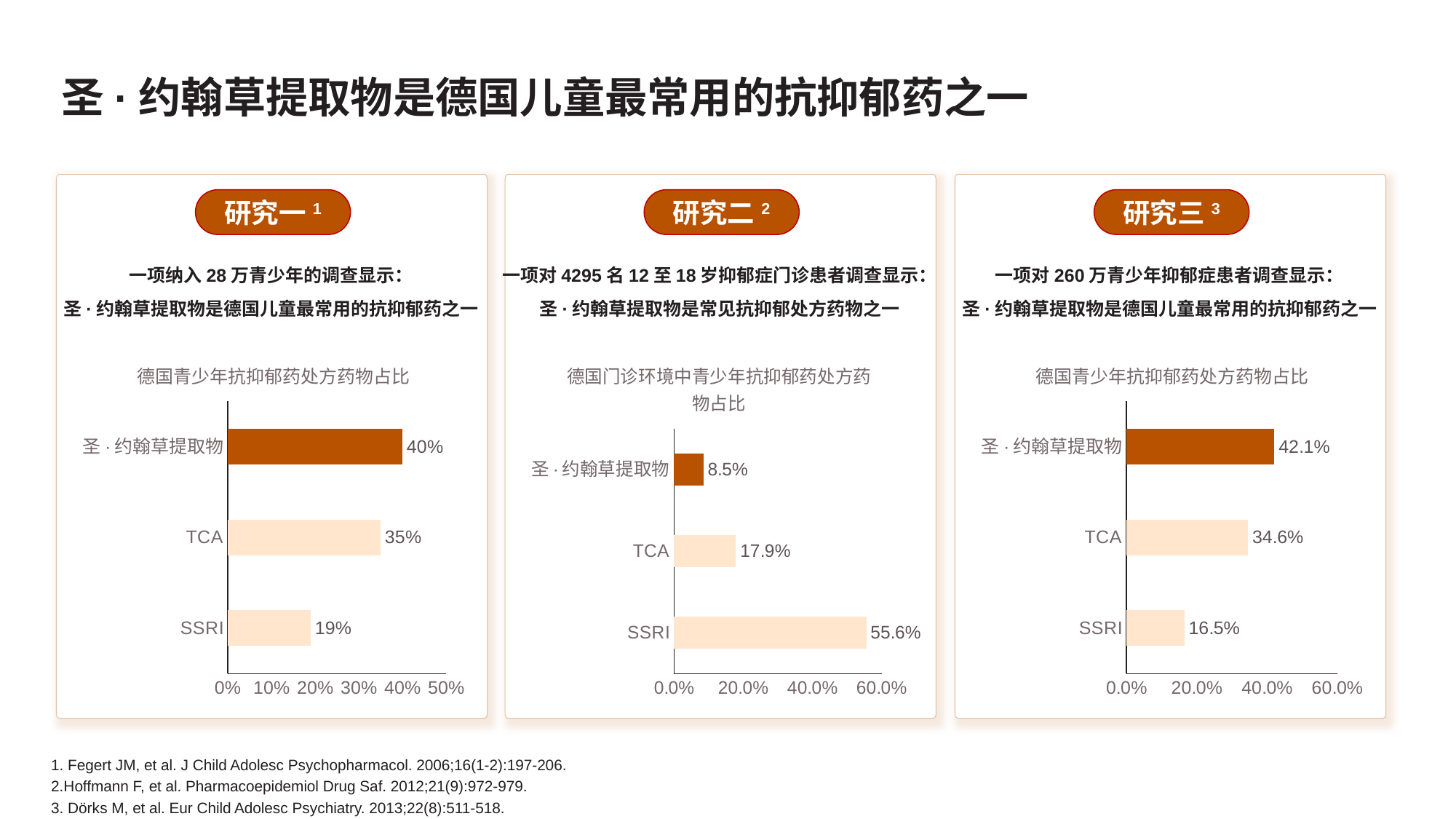

# 圣·约翰草提取物是德国儿童最常用的抗抑郁药之一

研究一1
研究二2
研究三3
一项纳入28万青少年的调查显示：
圣·约翰草提取物是德国儿童最常用的抗抑郁药之一
一项对4295名12至18岁抑郁症门诊患者调查显示：
圣·约翰草提取物是常见抗抑郁处方药物之一
一项对260万青少年抑郁症患者调查显示：
圣·约翰草提取物是德国儿童最常用的抗抑郁药之一

### Chart: 德国青少年抗抑郁药处方药物占比

| Category | 医生评估 |
|---|---|
| SSRI | 0.19 |
| TCA | 0.35 |
| 圣·约翰草提取物 | 0.4 |

### Chart: 德国门诊环境中青少年抗抑郁药处方药物占比

| Category | 医生评估 |
|---|---|
| SSRI | 0.556 |
| TCA | 0.179 |
| 圣·约翰草提取物 | 0.085 |

### Chart: 德国青少年抗抑郁药处方药物占比

| Category | 医生评估 |
|---|---|
| SSRI | 0.165 |
| TCA | 0.346 |
| 圣·约翰草提取物 | 0.421 |
1. Fegert JM, et al. J Child Adolesc Psychopharmacol. 2006;16(1-2):197-206.
2.Hoffmann F, et al. Pharmacoepidemiol Drug Saf. 2012;21(9):972-979.
3. Dörks M, et al. Eur Child Adolesc Psychiatry. 2013;22(8):511-518.